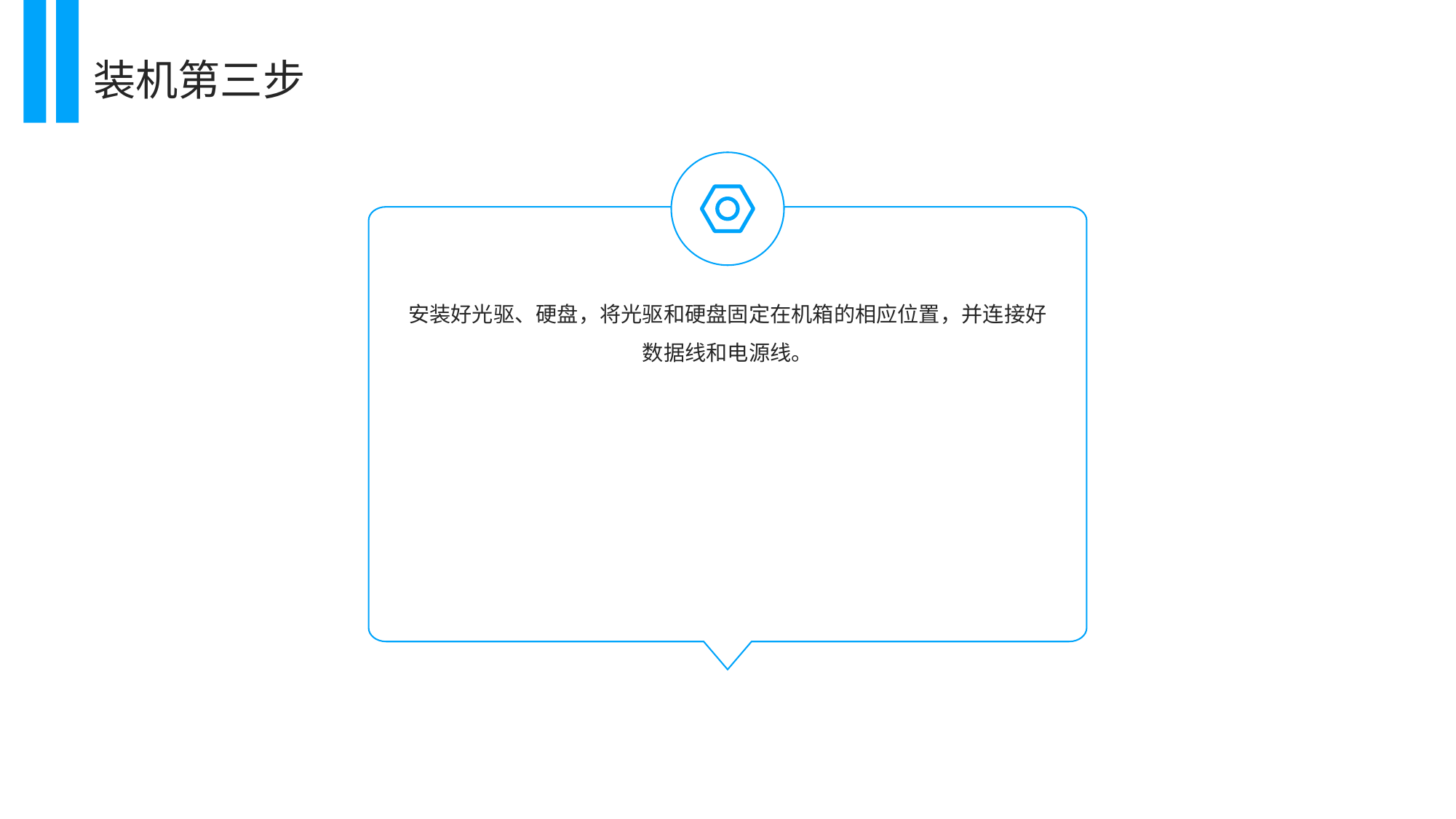

装机第三步

安装好光驱、硬盘，将光驱和硬盘固定在机箱的相应位置，并连接好数据线和电源线。